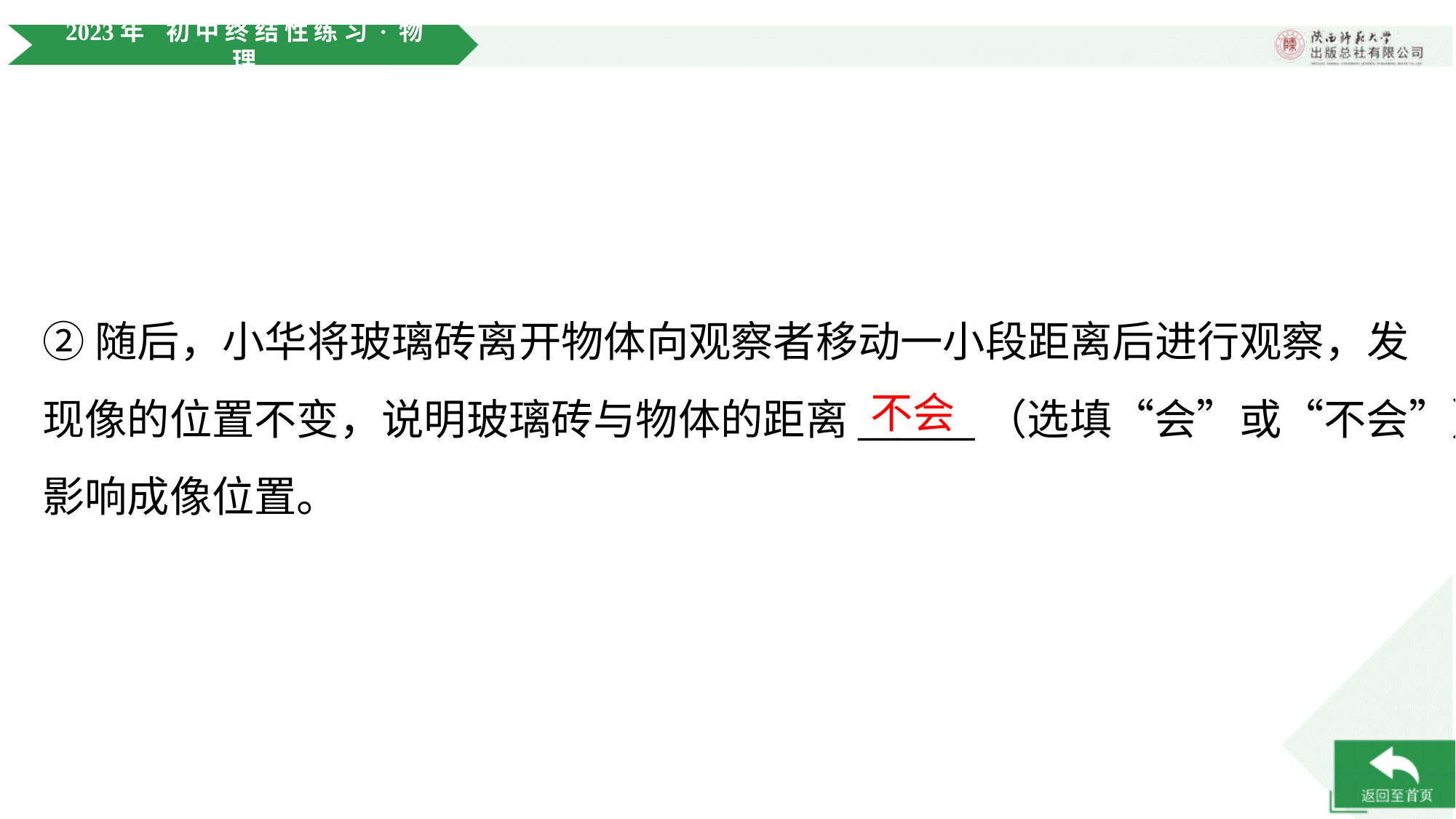

②随后，小华将玻璃砖离开物体向观察者移动一小段距离后进行观察，发
现像的位置不变，说明玻璃砖与物体的距离______（选填“会”或“不会”）
影响成像位置。
不会